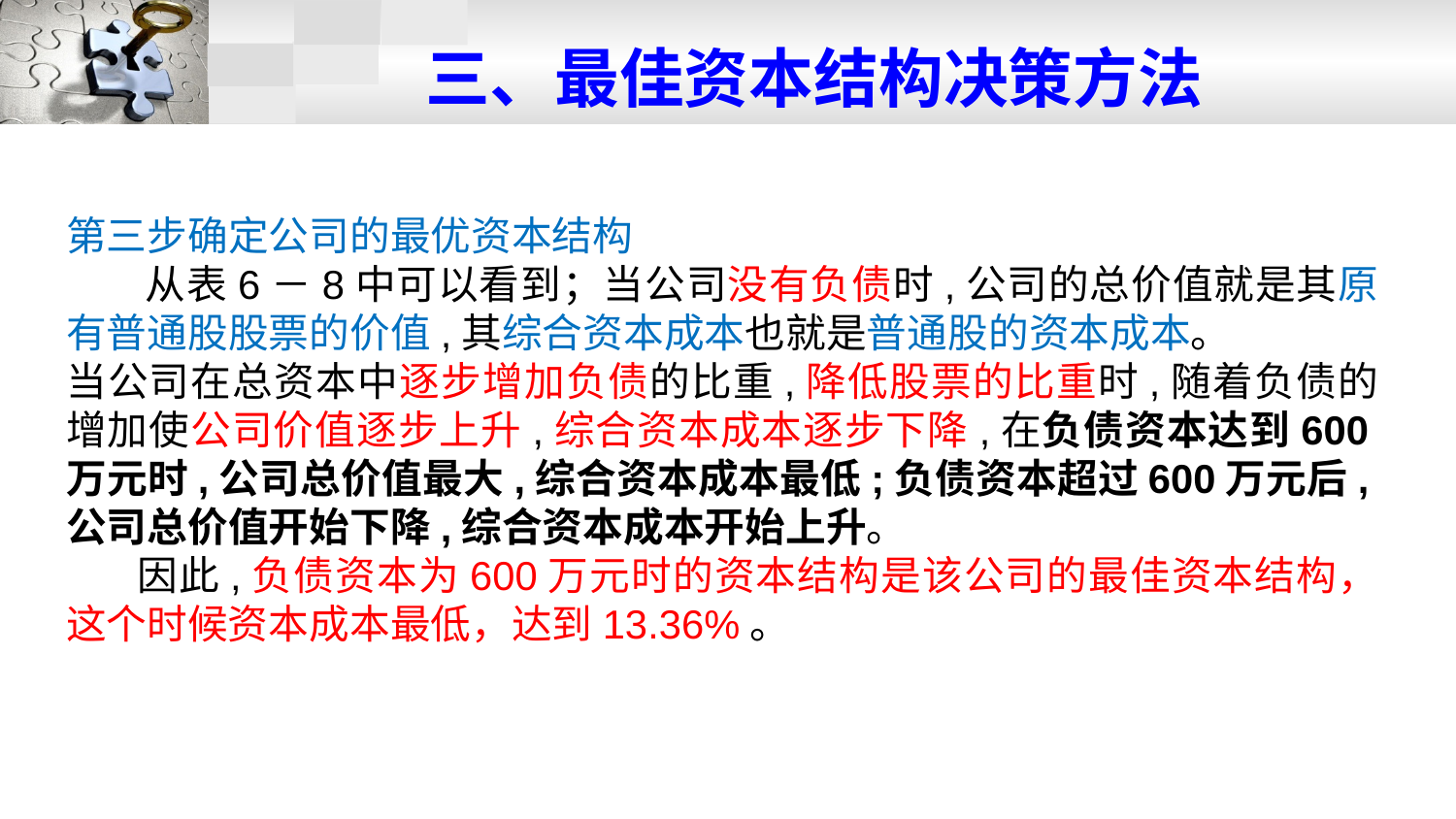

# 三、最佳资本结构决策方法
第三步确定公司的最优资本结构
       从表6－8中可以看到；当公司没有负债时,公司的总价值就是其原有普通股股票的价值,其综合资本成本也就是普通股的资本成本。
当公司在总资本中逐步增加负债的比重,降低股票的比重时,随着负债的增加使公司价值逐步上升,综合资本成本逐步下降,在负债资本达到600万元时,公司总价值最大,综合资本成本最低;负债资本超过600万元后,公司总价值开始下降,综合资本成本开始上升。
      因此,负债资本为600万元时的资本结构是该公司的最佳资本结构，这个时候资本成本最低，达到13.36%。